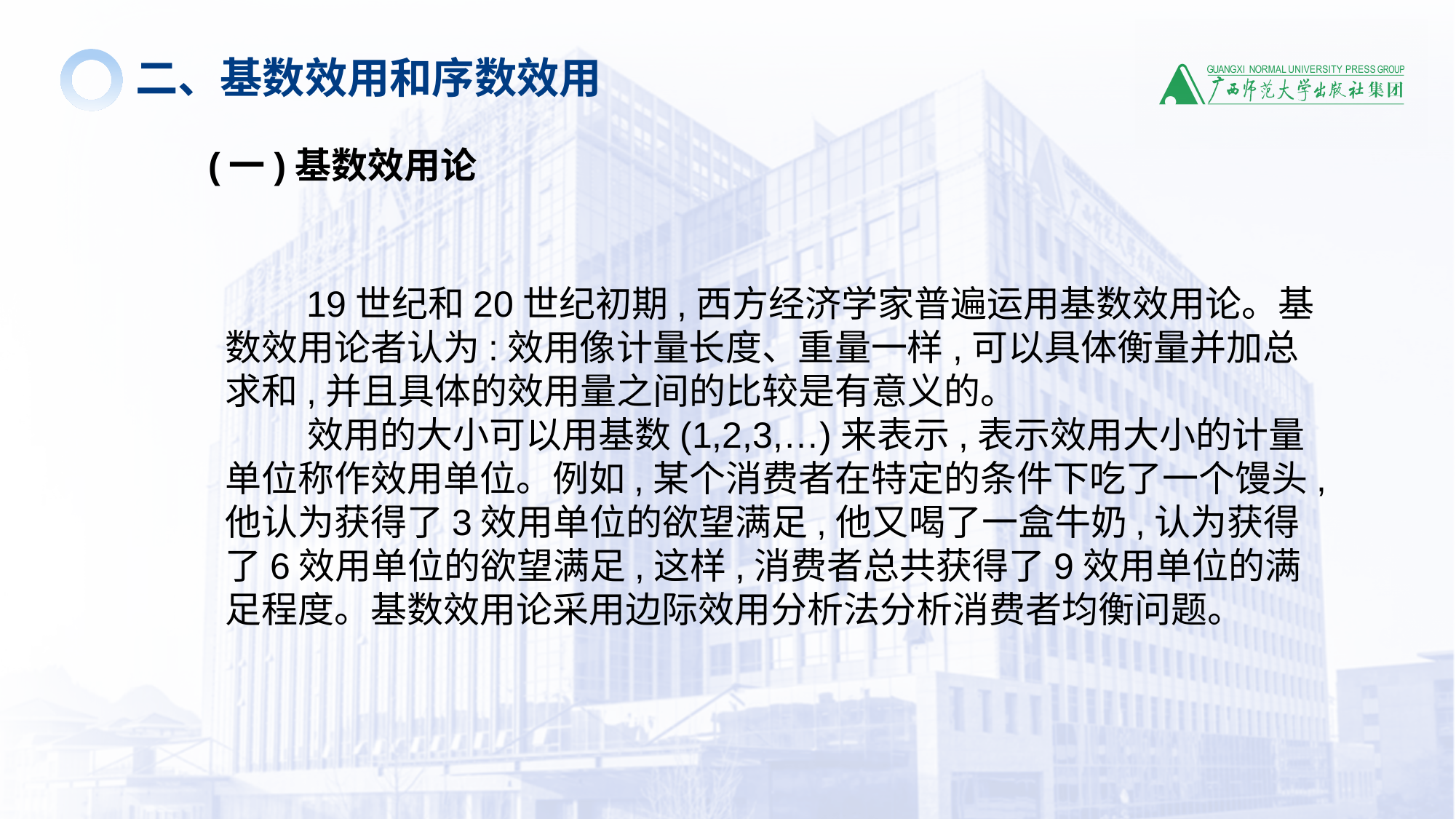

二、基数效用和序数效用

(一)基数效用论
        19世纪和20世纪初期,西方经济学家普遍运用基数效用论。基数效用论者认为:效用像计量长度、重量一样,可以具体衡量并加总求和,并且具体的效用量之间的比较是有意义的。
         效用的大小可以用基数(1,2,3,…)来表示,表示效用大小的计量单位称作效用单位。例如,某个消费者在特定的条件下吃了一个馒头,他认为获得了3效用单位的欲望满足,他又喝了一盒牛奶,认为获得了6效用单位的欲望满足,这样,消费者总共获得了9效用单位的满足程度。基数效用论采用边际效用分析法分析消费者均衡问题。